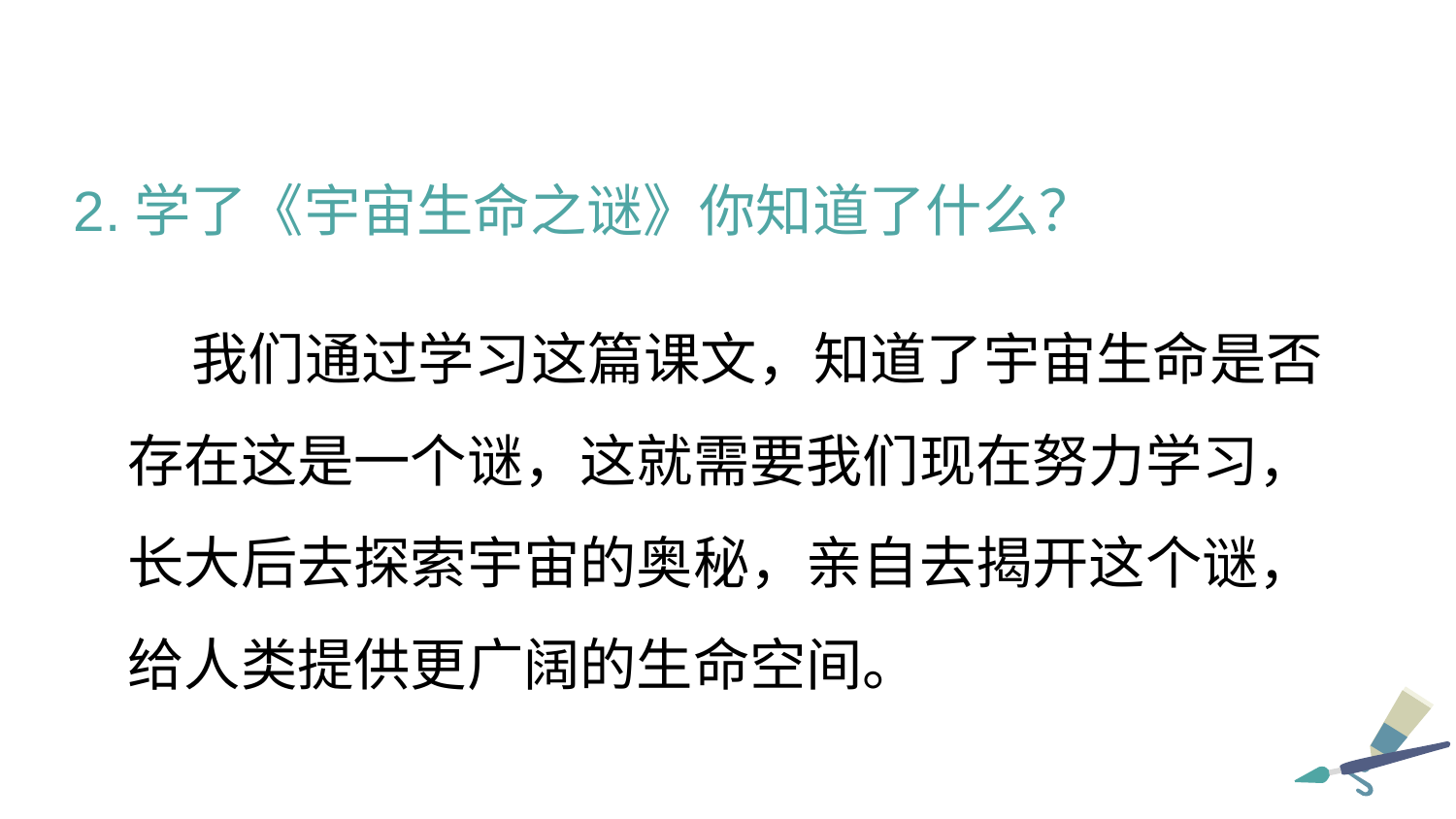

2.学了《宇宙生命之谜》你知道了什么？
    我们通过学习这篇课文，知道了宇宙生命是否存在这是一个谜，这就需要我们现在努力学习，长大后去探索宇宙的奥秘，亲自去揭开这个谜，给人类提供更广阔的生命空间。